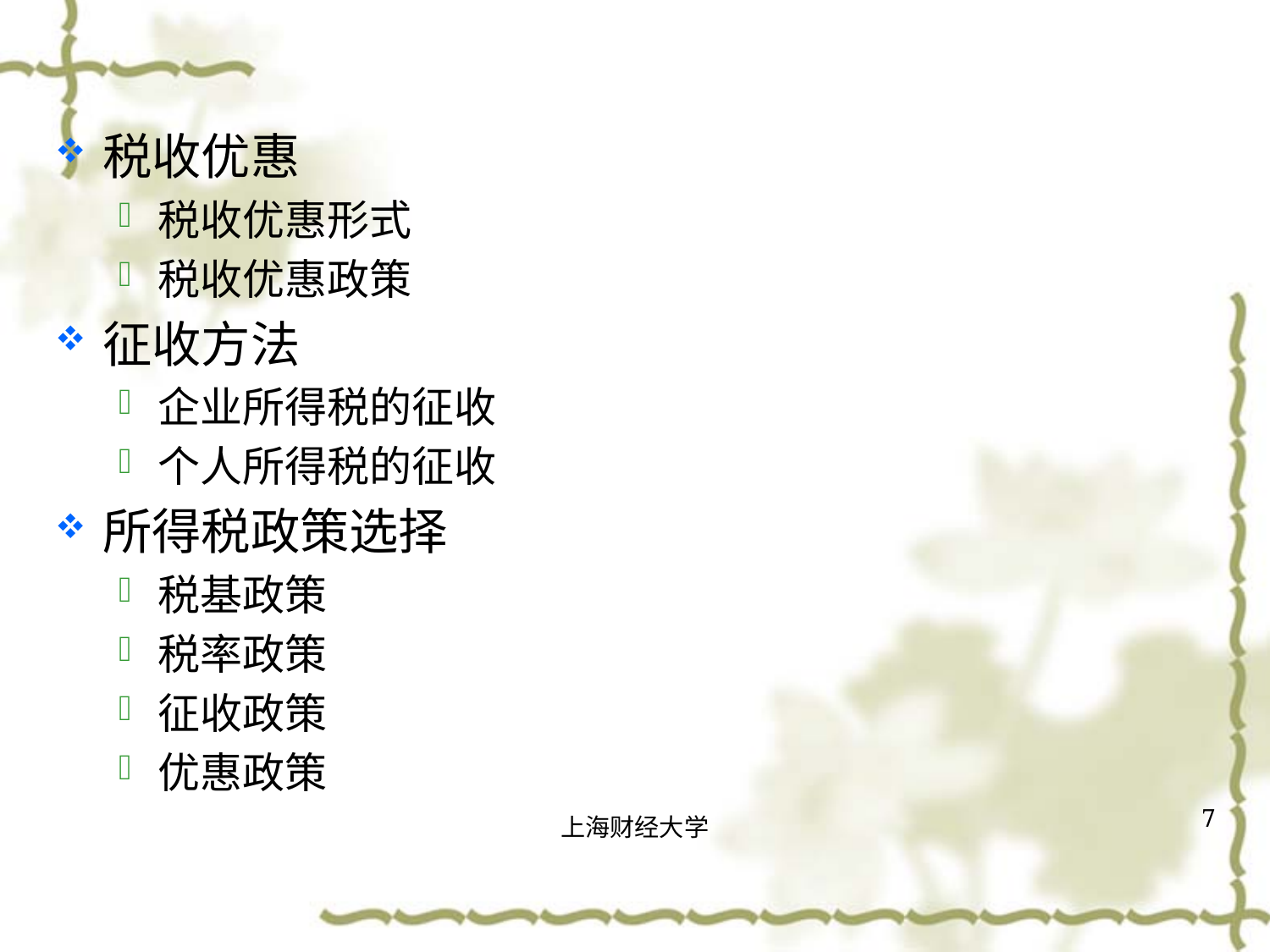

#
税收优惠
税收优惠形式
税收优惠政策
征收方法
企业所得税的征收
个人所得税的征收
所得税政策选择
税基政策
税率政策
征收政策
优惠政策
7
上海财经大学